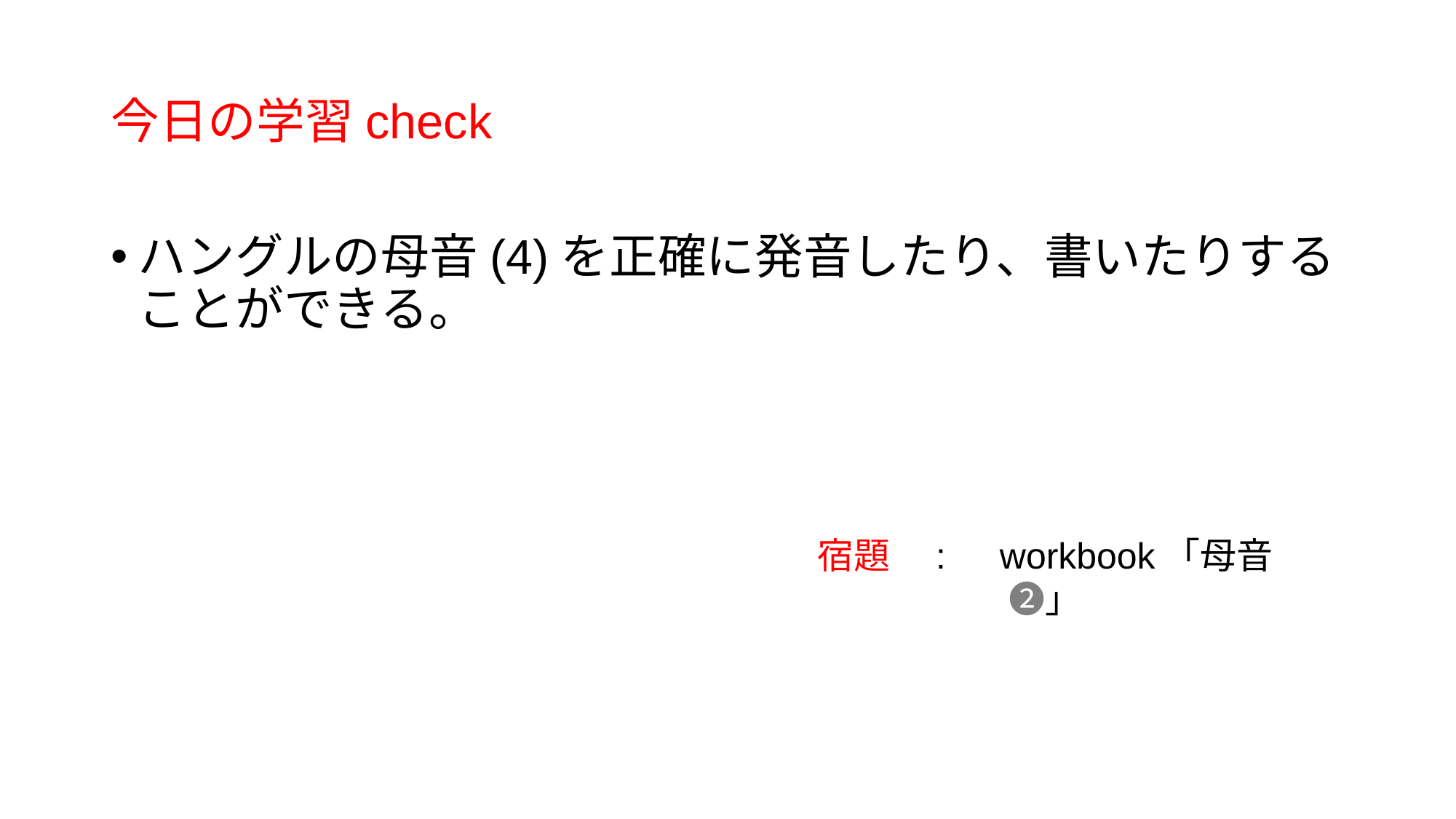

#
今日の学習check

ハングルの母音(4)を正確に発音したり、書いたりすることができる。

宿題　:　workbook「母音❷」